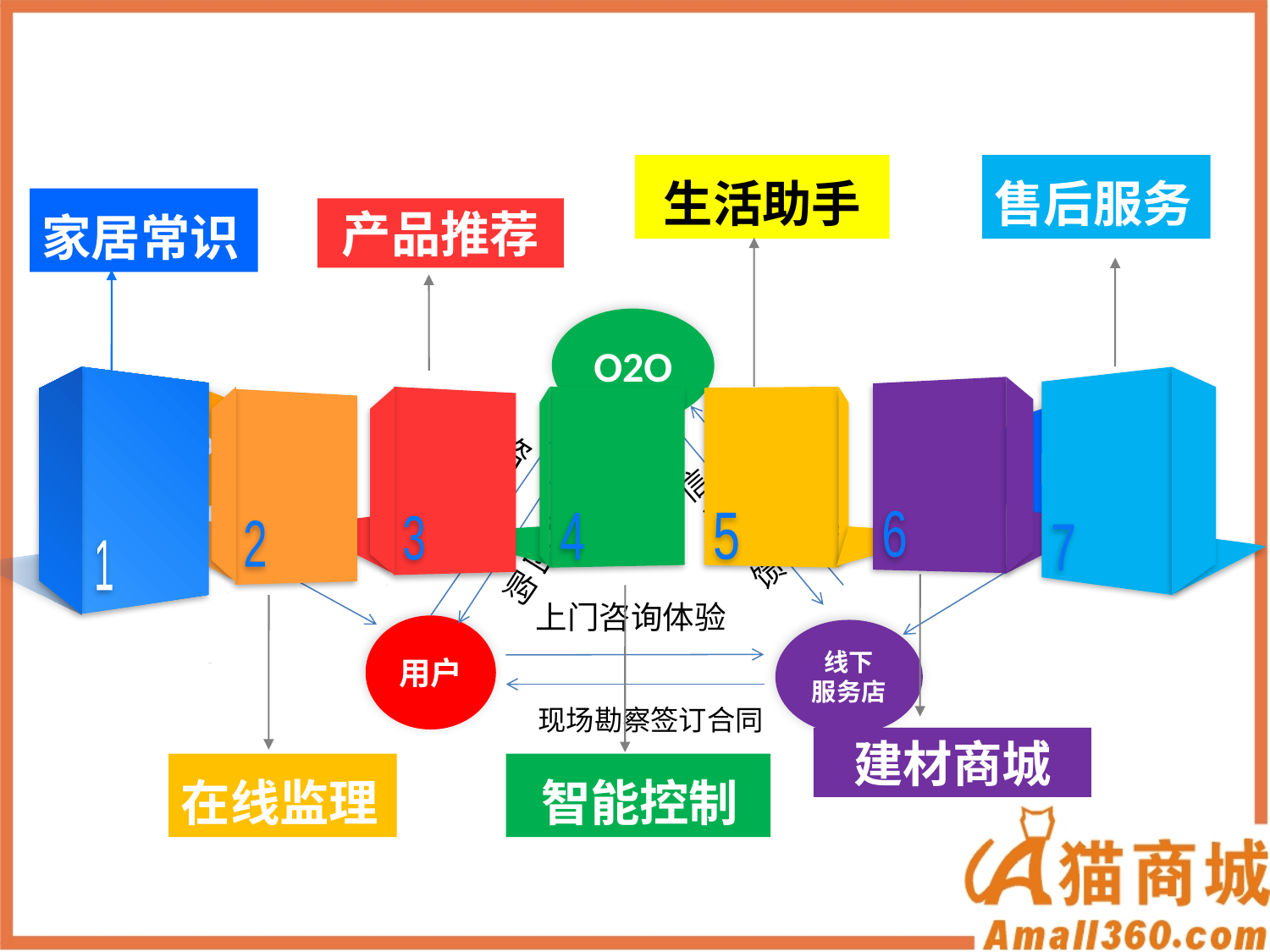

生活助手

售后服务

家居常识

产品推荐

O2O

1

7

6

2

3

4

5

APP
产
品
上
架
B2B
咨询购买
信
息反
馈
促
销
团购

建材商城

 智能控制

在线监理
上门咨询体验
用户
线下
服务店
现场勘察签订合同